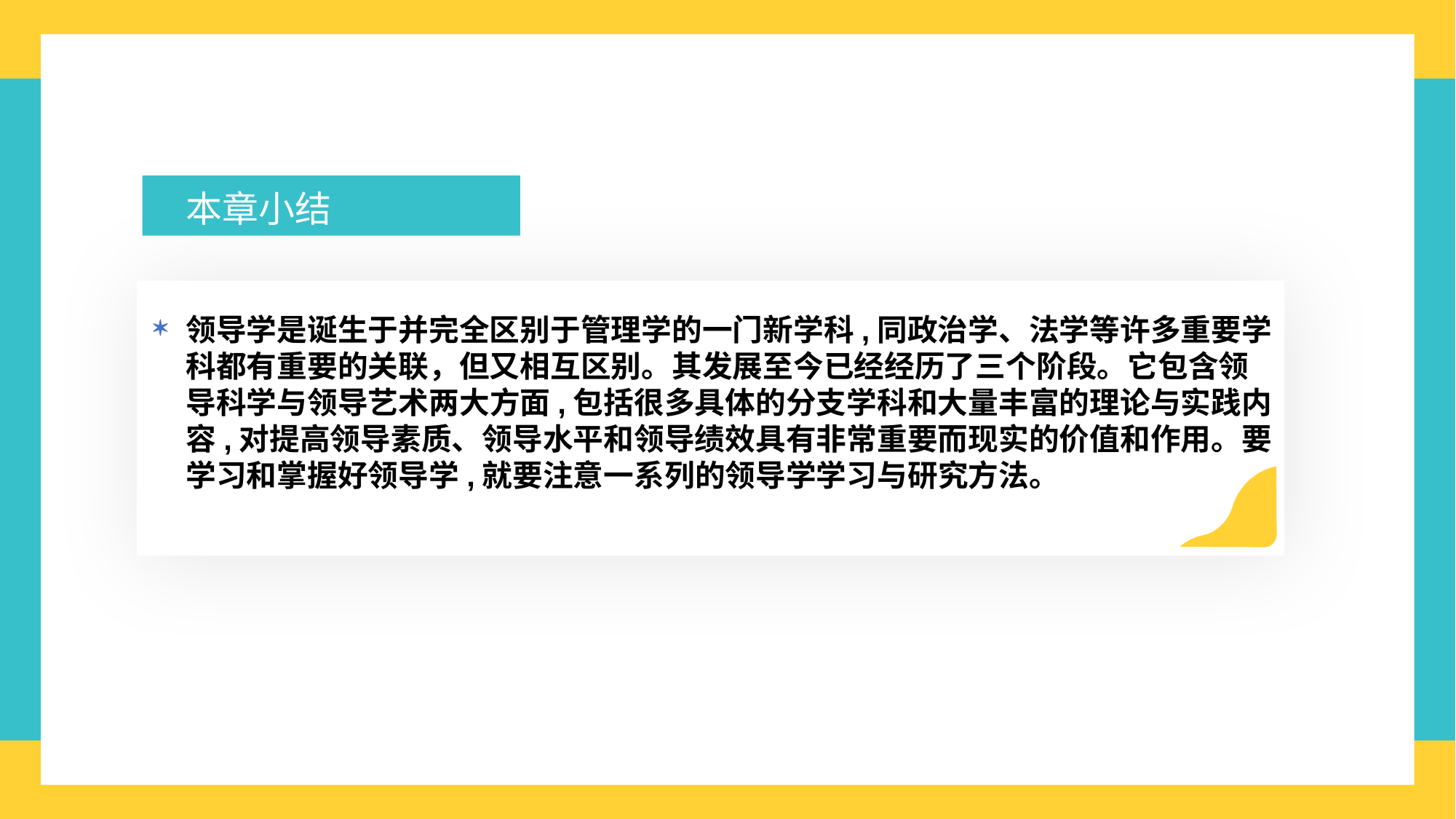

本章小结

领导学是诞生于并完全区别于管理学的一门新学科,同政治学、法学等许多重要学科都有重要的关联，但又相互区别。其发展至今已经经历了三个阶段。它包含领导科学与领导艺术两大方面,包括很多具体的分支学科和大量丰富的理论与实践内容,对提高领导素质、领导水平和领导绩效具有非常重要而现实的价值和作用。要学习和掌握好领导学,就要注意一系列的领导学学习与研究方法。